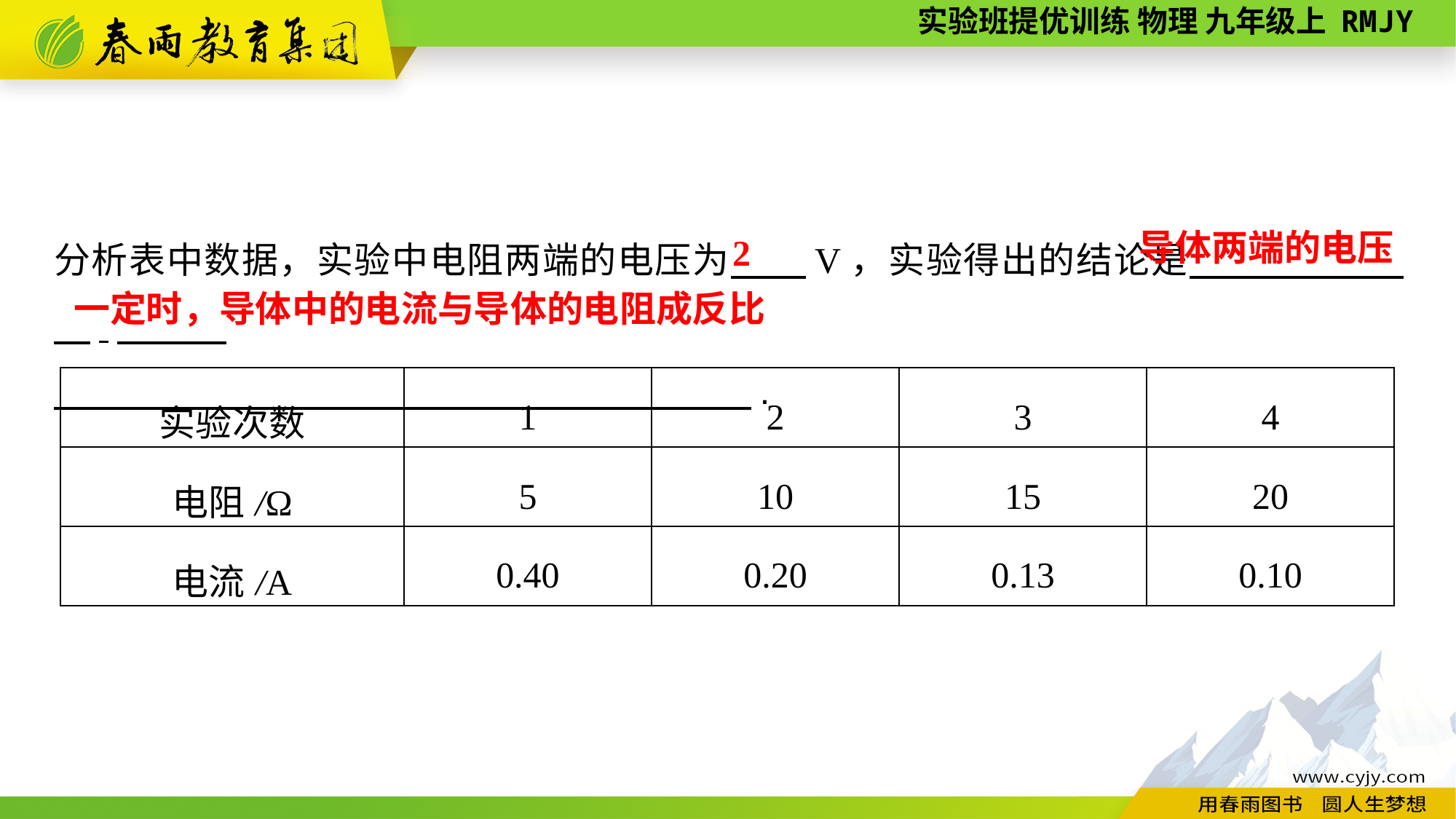

分析表中数据，实验中电阻两端的电压为　　V，实验得出的结论是　　                　.
　　　　　                                                      　　.
导体两端的电压
2
一定时，导体中的电流与导体的电阻成反比
| 实验次数 | 1 | 2 | 3 | 4 |
| --- | --- | --- | --- | --- |
| 电阻/Ω | 5 | 10 | 15 | 20 |
| 电流/A | 0.40 | 0.20 | 0.13 | 0.10 |